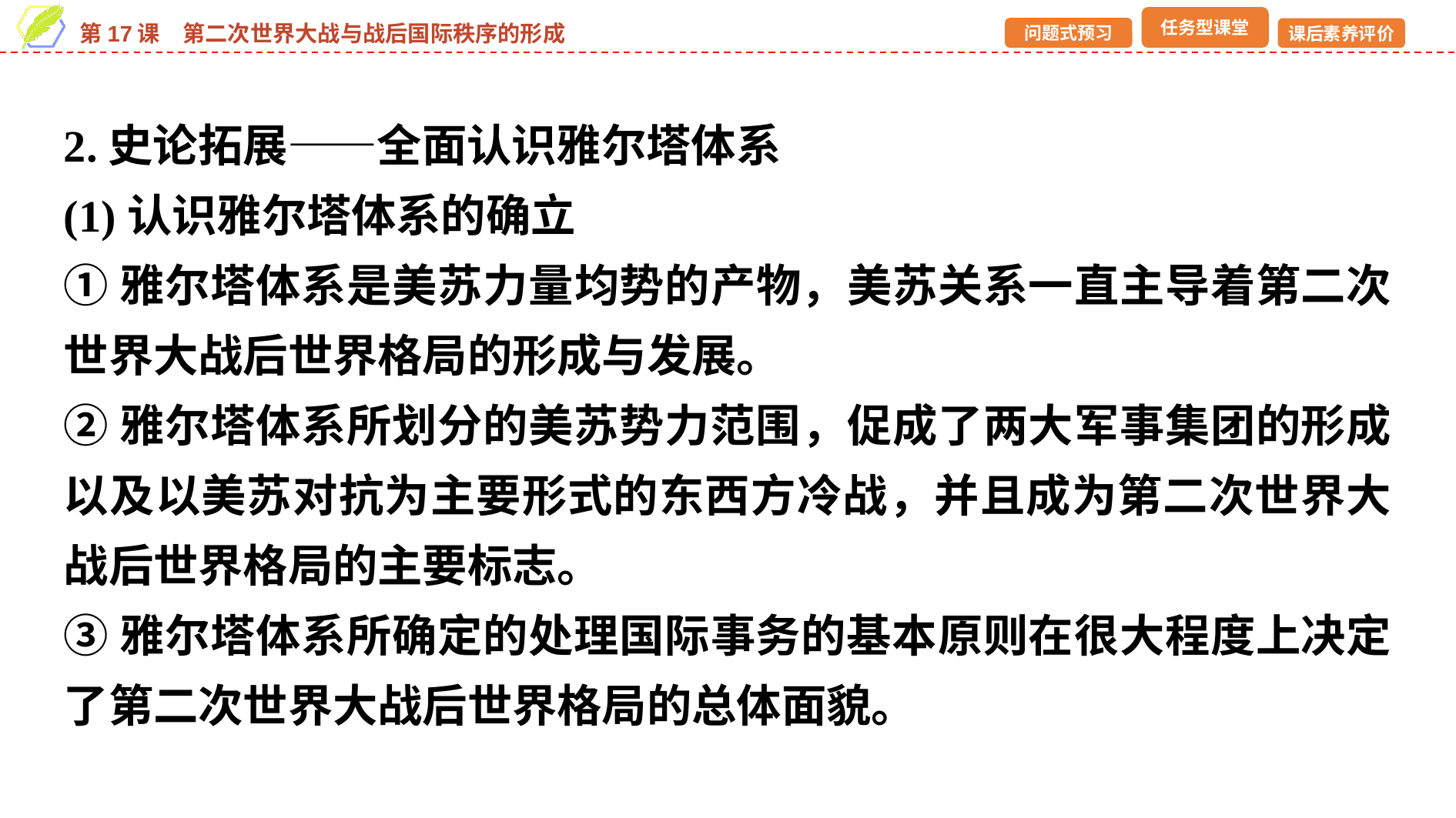

2.史论拓展——全面认识雅尔塔体系
(1)认识雅尔塔体系的确立
①雅尔塔体系是美苏力量均势的产物，美苏关系一直主导着第二次世界大战后世界格局的形成与发展。
②雅尔塔体系所划分的美苏势力范围，促成了两大军事集团的形成以及以美苏对抗为主要形式的东西方冷战，并且成为第二次世界大战后世界格局的主要标志。
③雅尔塔体系所确定的处理国际事务的基本原则在很大程度上决定了第二次世界大战后世界格局的总体面貌。